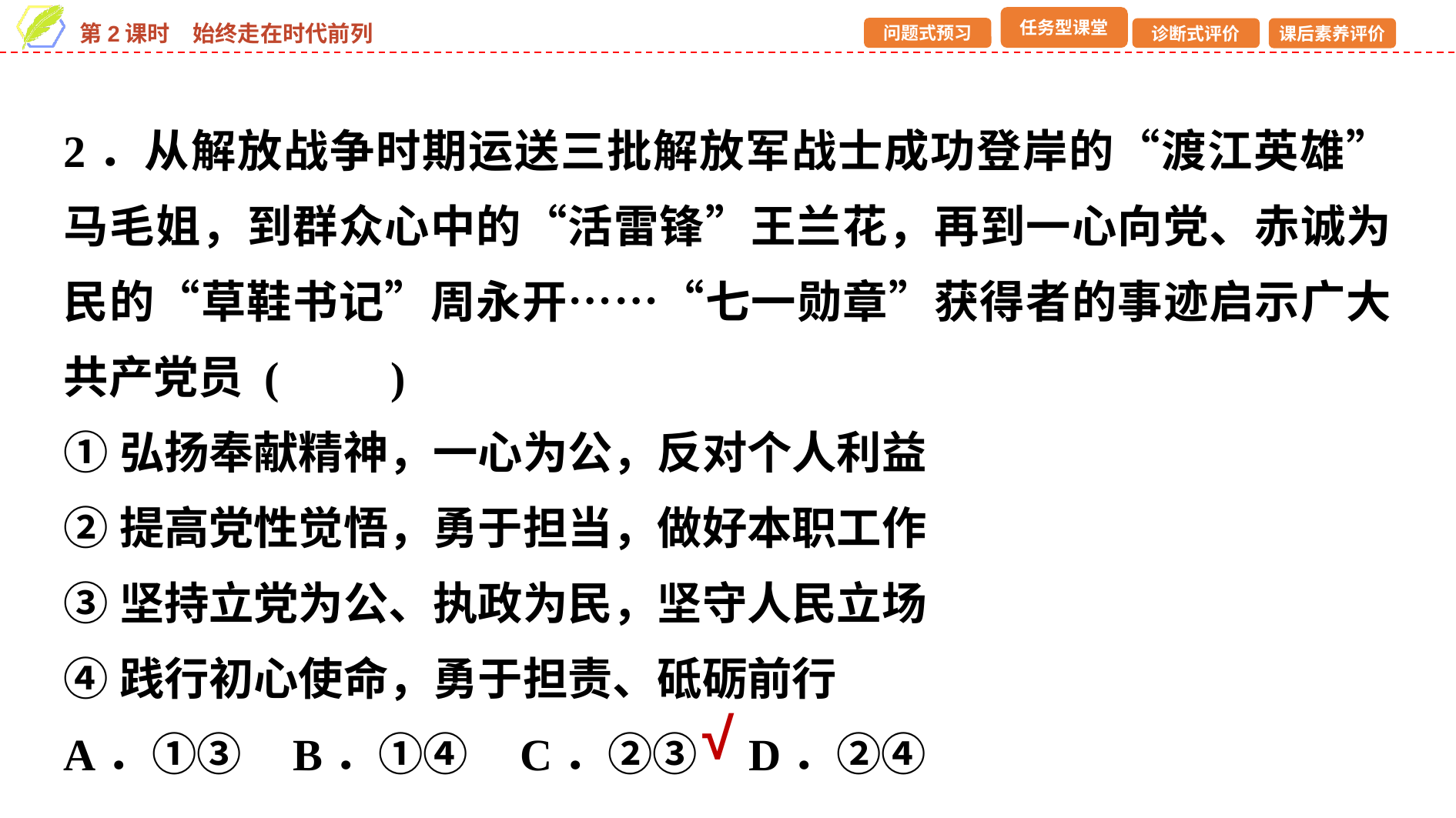

2．从解放战争时期运送三批解放军战士成功登岸的“渡江英雄”马毛姐，到群众心中的“活雷锋”王兰花，再到一心向党、赤诚为民的“草鞋书记”周永开……“七一勋章”获得者的事迹启示广大共产党员 (　　)
①弘扬奉献精神，一心为公，反对个人利益
②提高党性觉悟，勇于担当，做好本职工作
③坚持立党为公、执政为民，坚守人民立场
④践行初心使命，勇于担责、砥砺前行
A．①③    B．①④    C．②③    D．②④
√